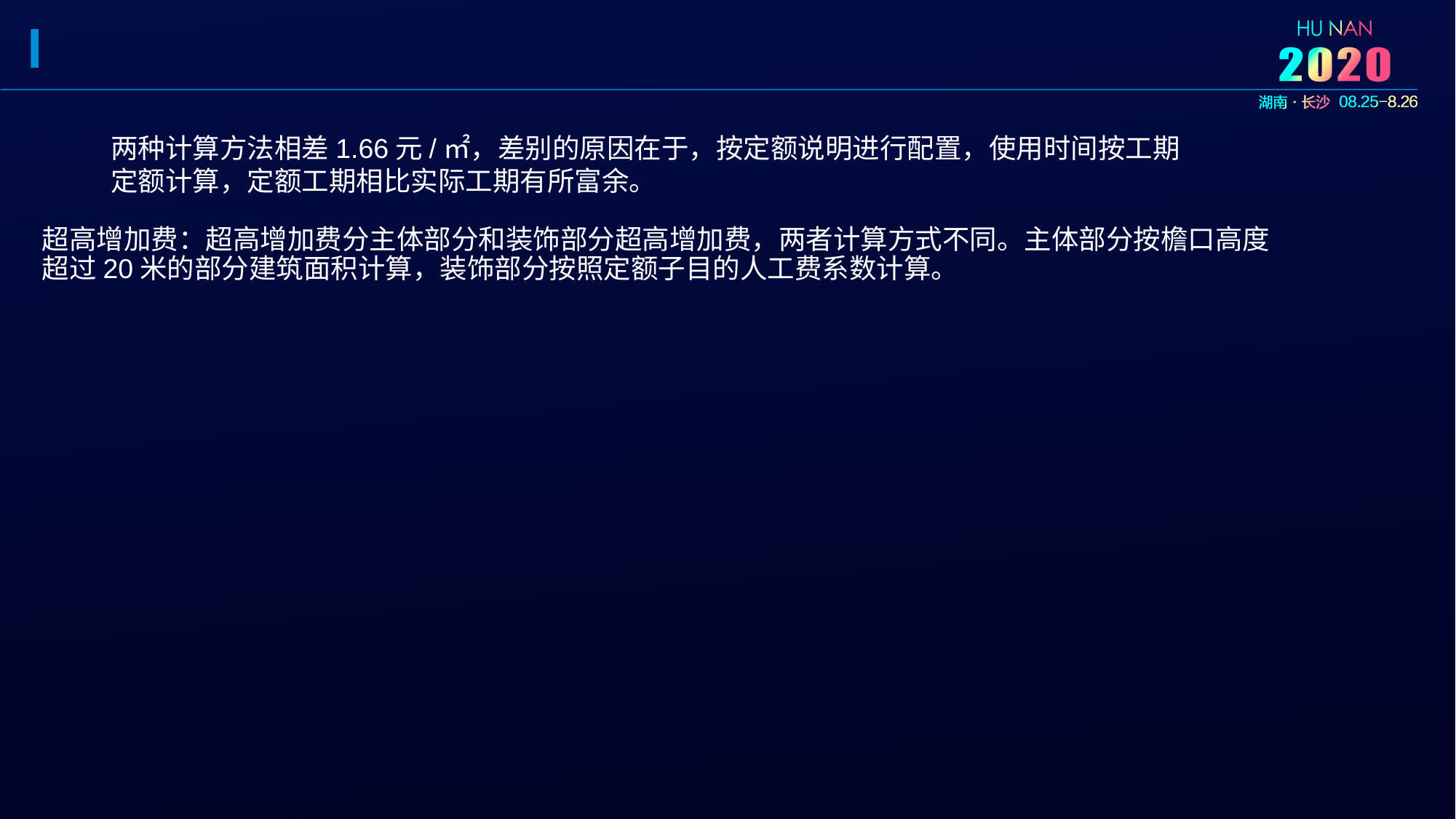

两种计算方法相差1.66元/㎡，差别的原因在于，按定额说明进行配置，使用时间按工期定额计算，定额工期相比实际工期有所富余。
超高增加费：超高增加费分主体部分和装饰部分超高增加费，两者计算方式不同。主体部分按檐口高度超过20米的部分建筑面积计算，装饰部分按照定额子目的人工费系数计算。